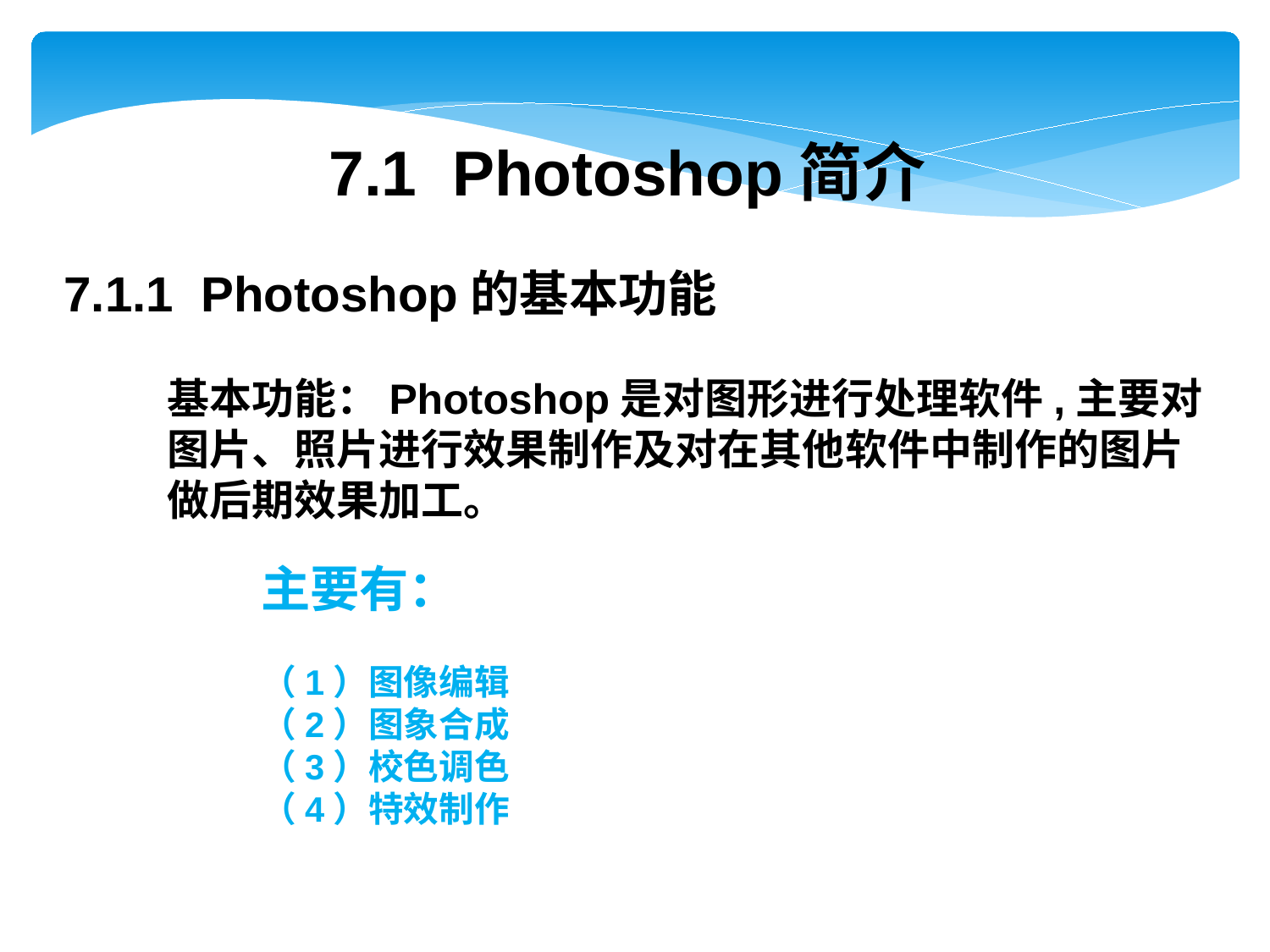

7.1  Photoshop简介
7.1.1  Photoshop的基本功能
基本功能：Photoshop是对图形进行处理软件,主要对图片、照片进行效果制作及对在其他软件中制作的图片做后期效果加工。
主要有：

（1）图像编辑
（2）图象合成
（3）校色调色
（4）特效制作